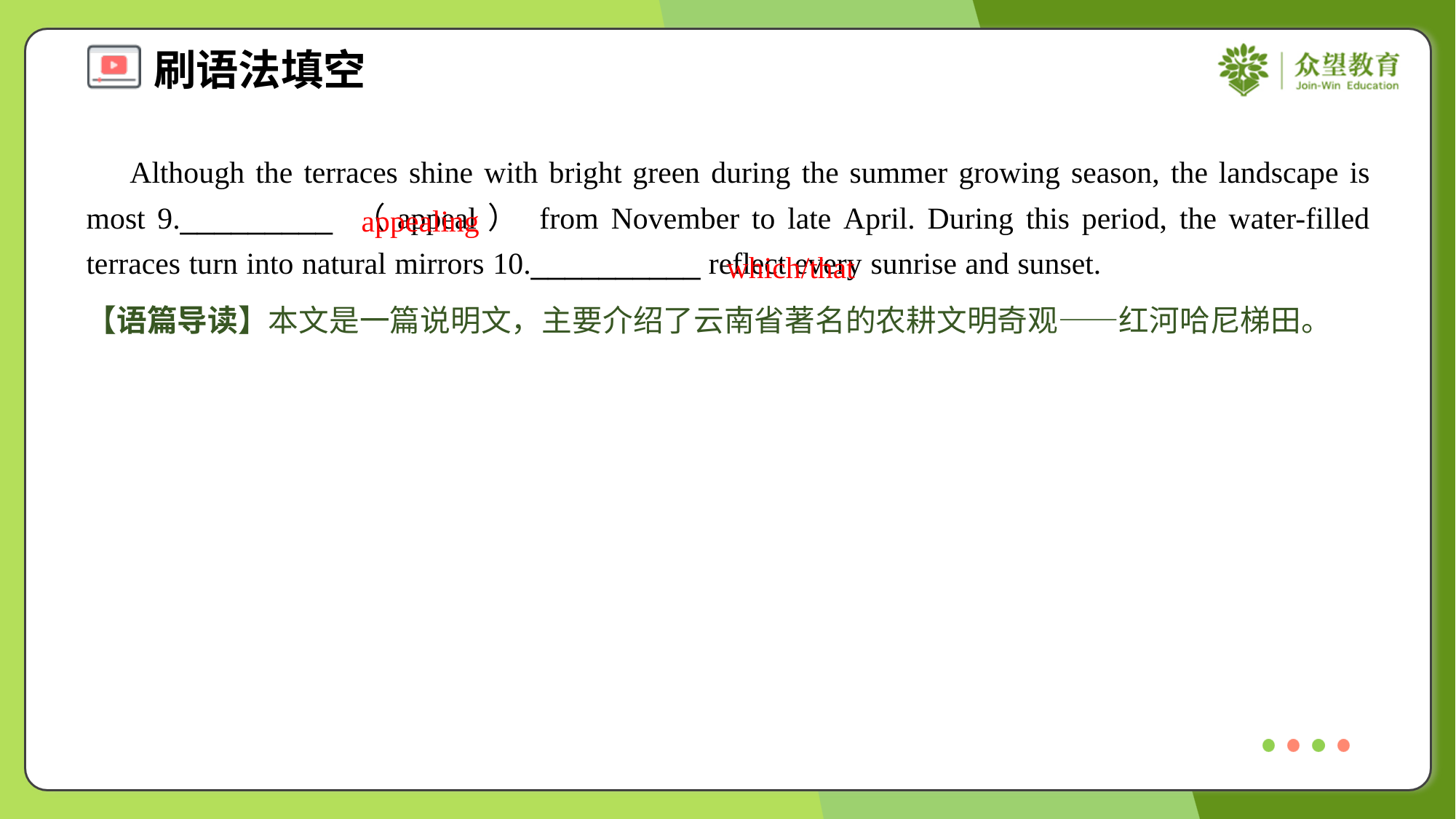

Although the terraces shine with bright green during the summer growing season, the landscape is most 9._________ （appeal） from November to late April. During this period, the water-filled terraces turn into natural mirrors 10.__________ reflect every sunrise and sunset.
appealing
which/that
【语篇导读】本文是一篇说明文，主要介绍了云南省著名的农耕文明奇观——红河哈尼梯田。